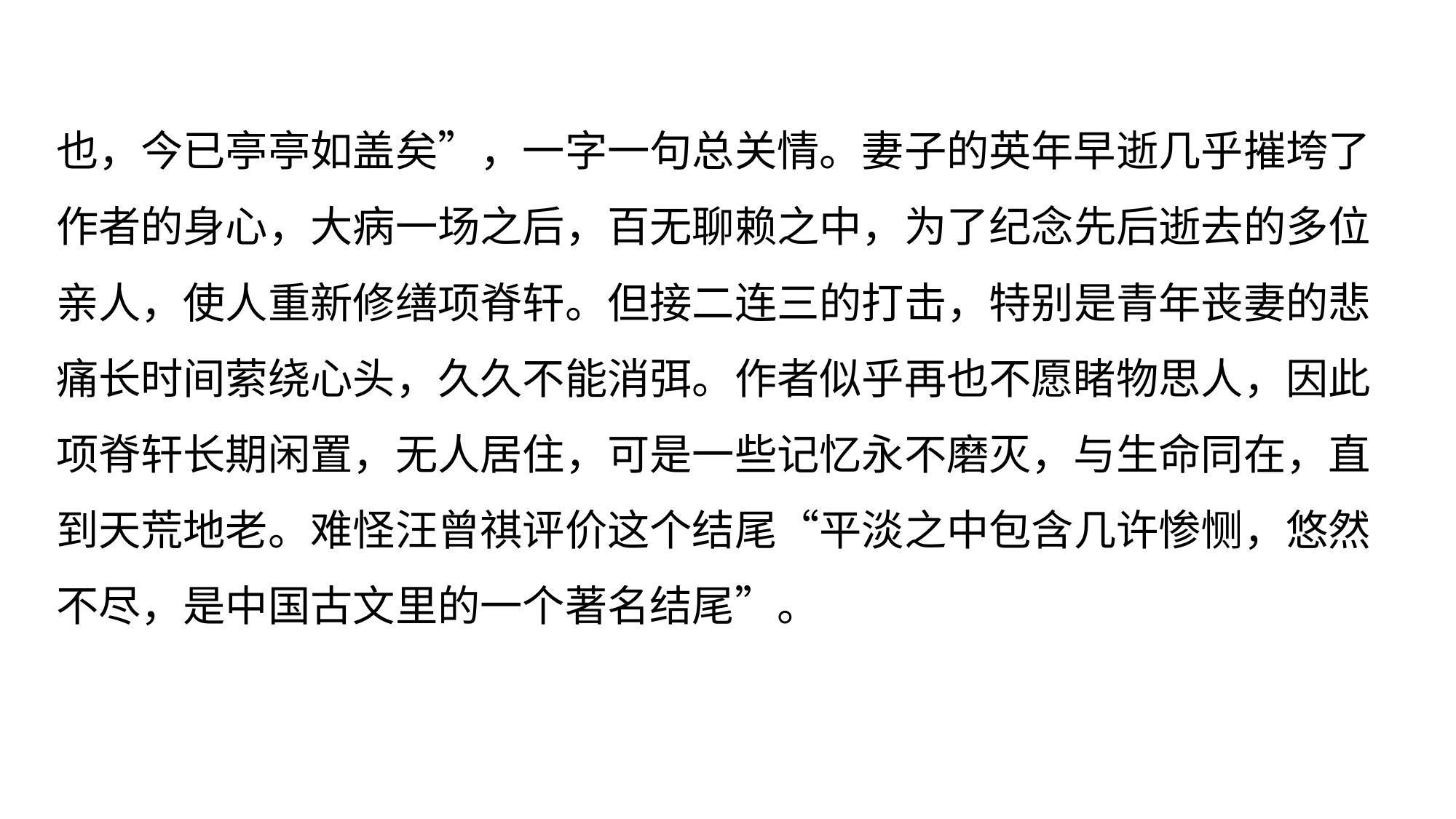

也，今已亭亭如盖矣”，一字一句总关情。妻子的英年早逝几乎摧垮了作者的身心，大病一场之后，百无聊赖之中，为了纪念先后逝去的多位亲人，使人重新修缮项脊轩。但接二连三的打击，特别是青年丧妻的悲痛长时间萦绕心头，久久不能消弭。作者似乎再也不愿睹物思人，因此项脊轩长期闲置，无人居住，可是一些记忆永不磨灭，与生命同在，直到天荒地老。难怪汪曾祺评价这个结尾“平淡之中包含几许惨恻，悠然不尽，是中国古文里的一个著名结尾”。